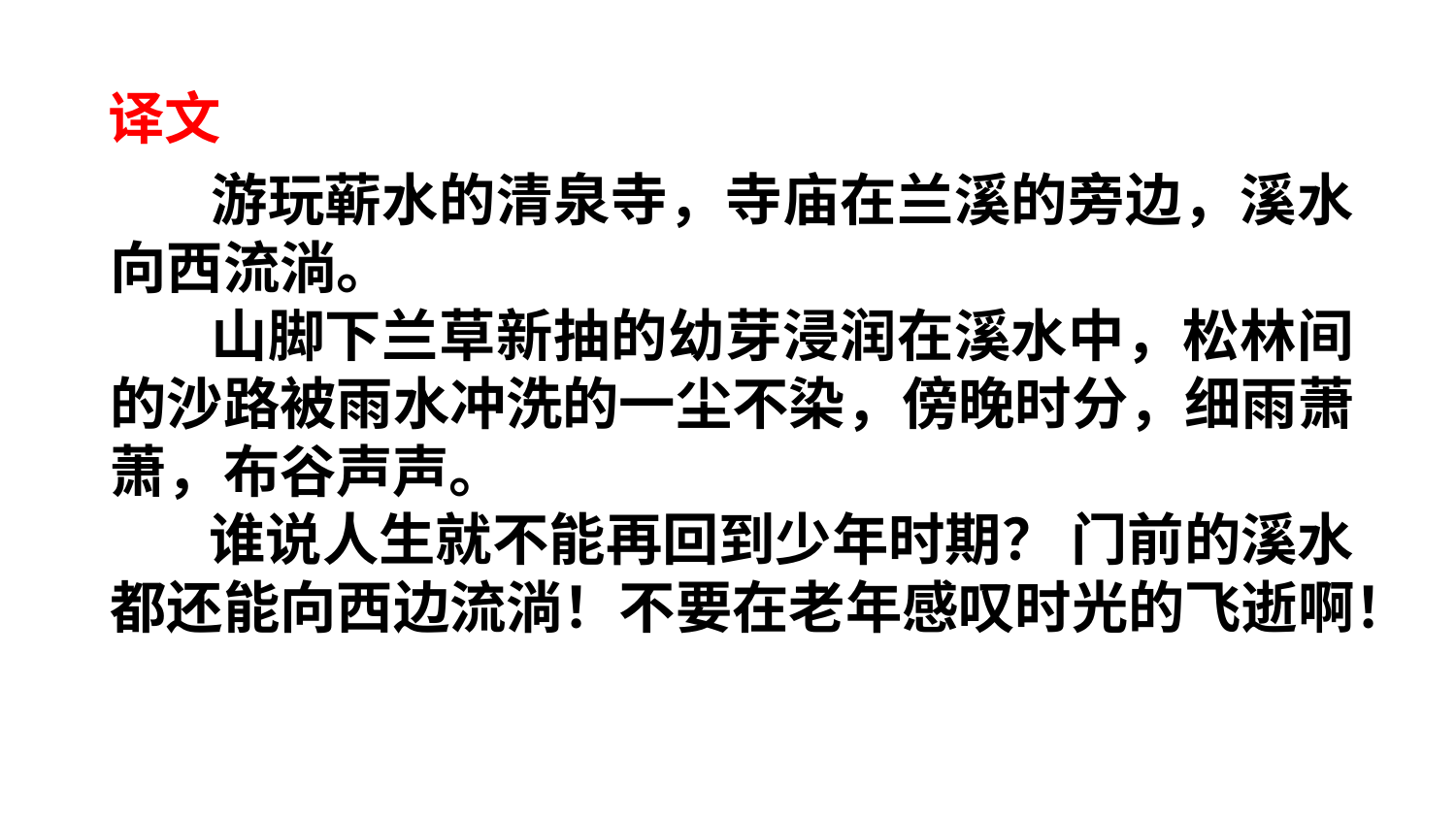

译文
 游玩蕲水的清泉寺，寺庙在兰溪的旁边，溪水向西流淌。
 山脚下兰草新抽的幼芽浸润在溪水中，松林间的沙路被雨水冲洗的一尘不染，傍晚时分，细雨萧萧，布谷声声。
 谁说人生就不能再回到少年时期？ 门前的溪水都还能向西边流淌！不要在老年感叹时光的飞逝啊！